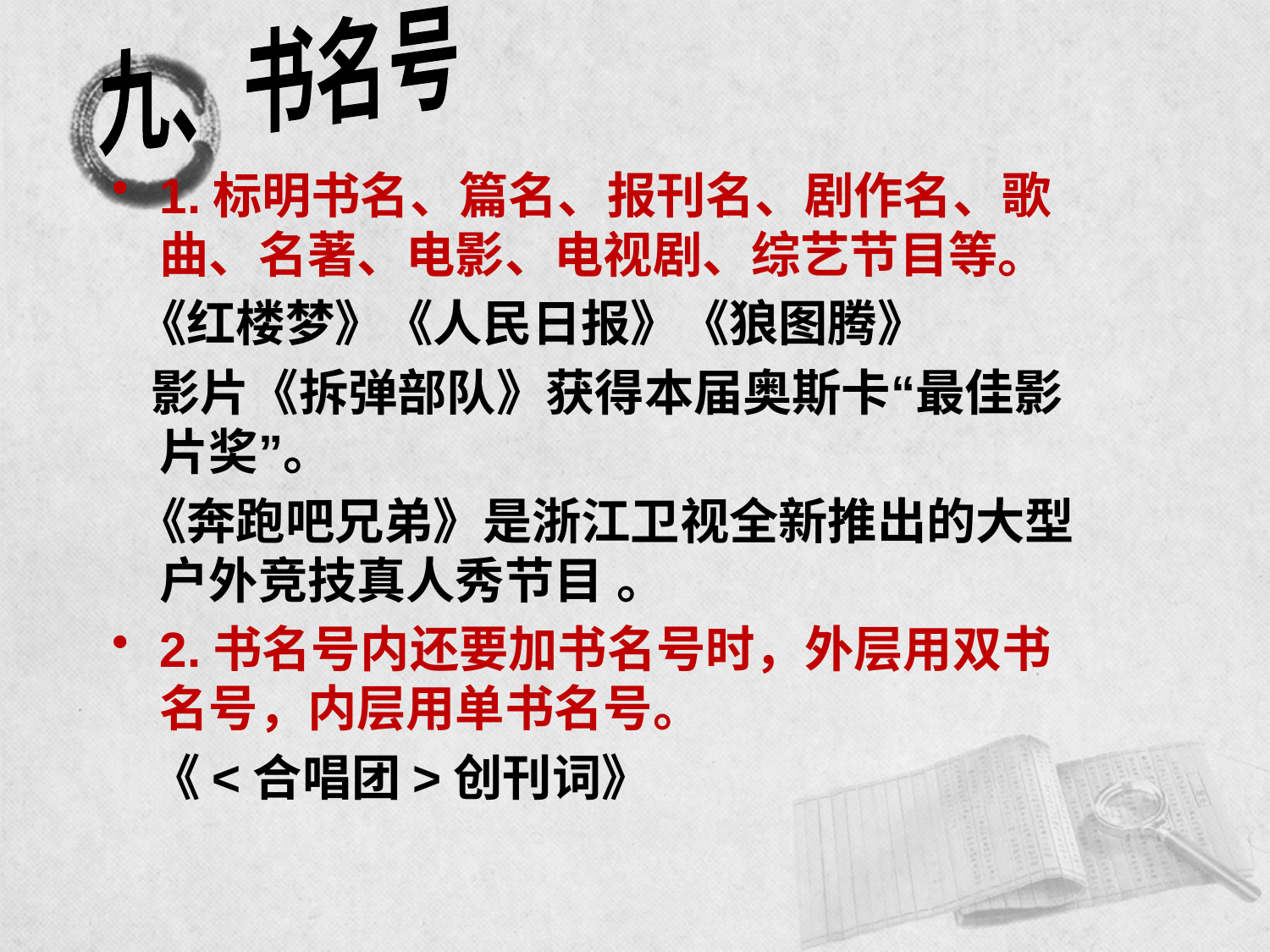

九、书名号

1.标明书名、篇名、报刊名、剧作名、歌曲、名著、电影、电视剧、综艺节目等。
 《红楼梦》《人民日报》《狼图腾》
  影片《拆弹部队》获得本届奥斯卡“最佳影片奖”。
 《奔跑吧兄弟》是浙江卫视全新推出的大型户外竞技真人秀节目 。
2.书名号内还要加书名号时，外层用双书名号，内层用单书名号。
  《<合唱团>创刊词》